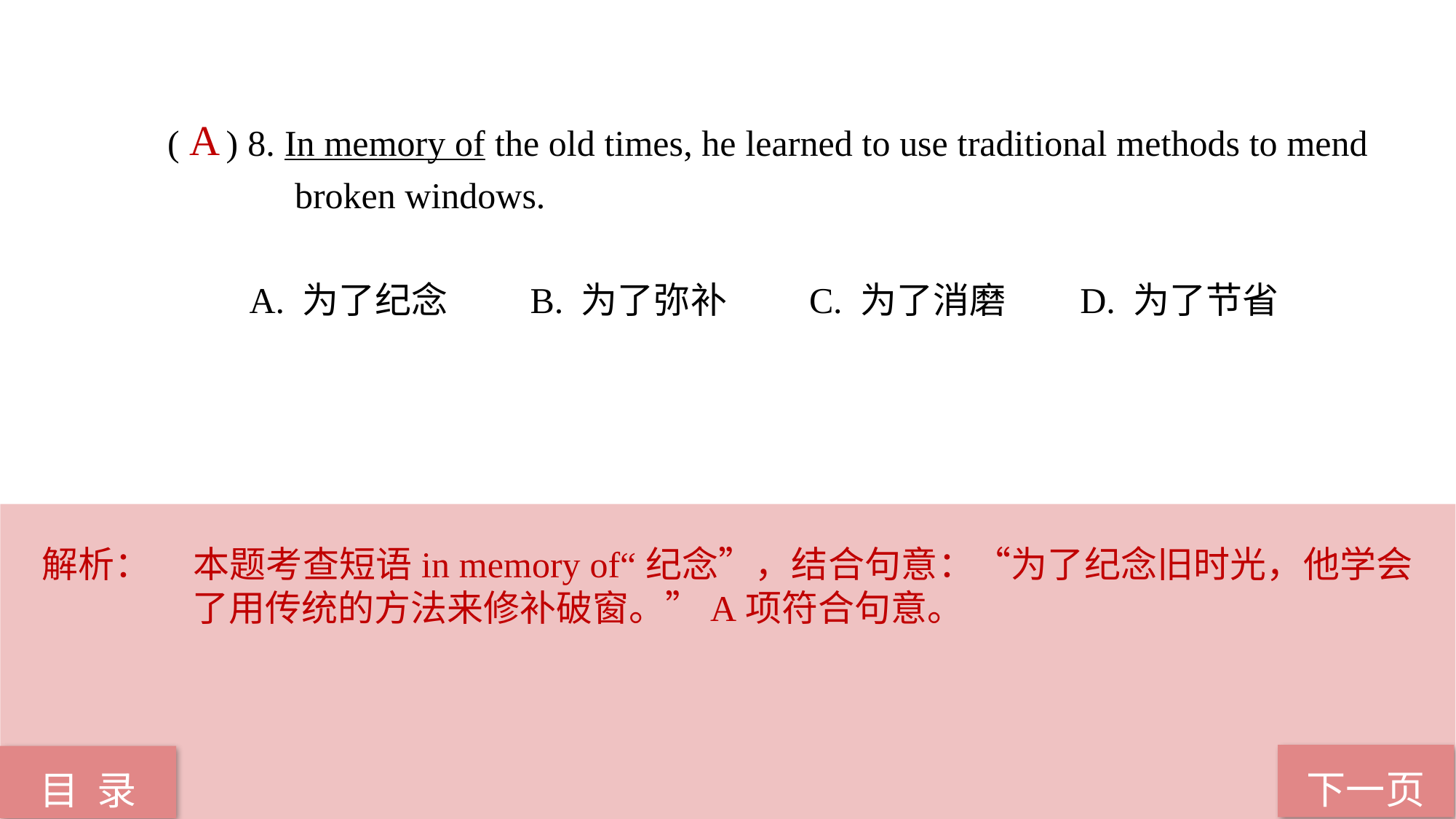

(     ) 8. In memory of the old times, he learned to use traditional methods to mend    	  broken windows.

         A. 为了纪念         B. 为了弥补         C. 为了消磨        D. 为了节省
A
解析：	本题考查短语in memory of“纪念”，结合句意：“为了纪念旧时光，他学会了用传统的方法来修补破窗。”A项符合句意。